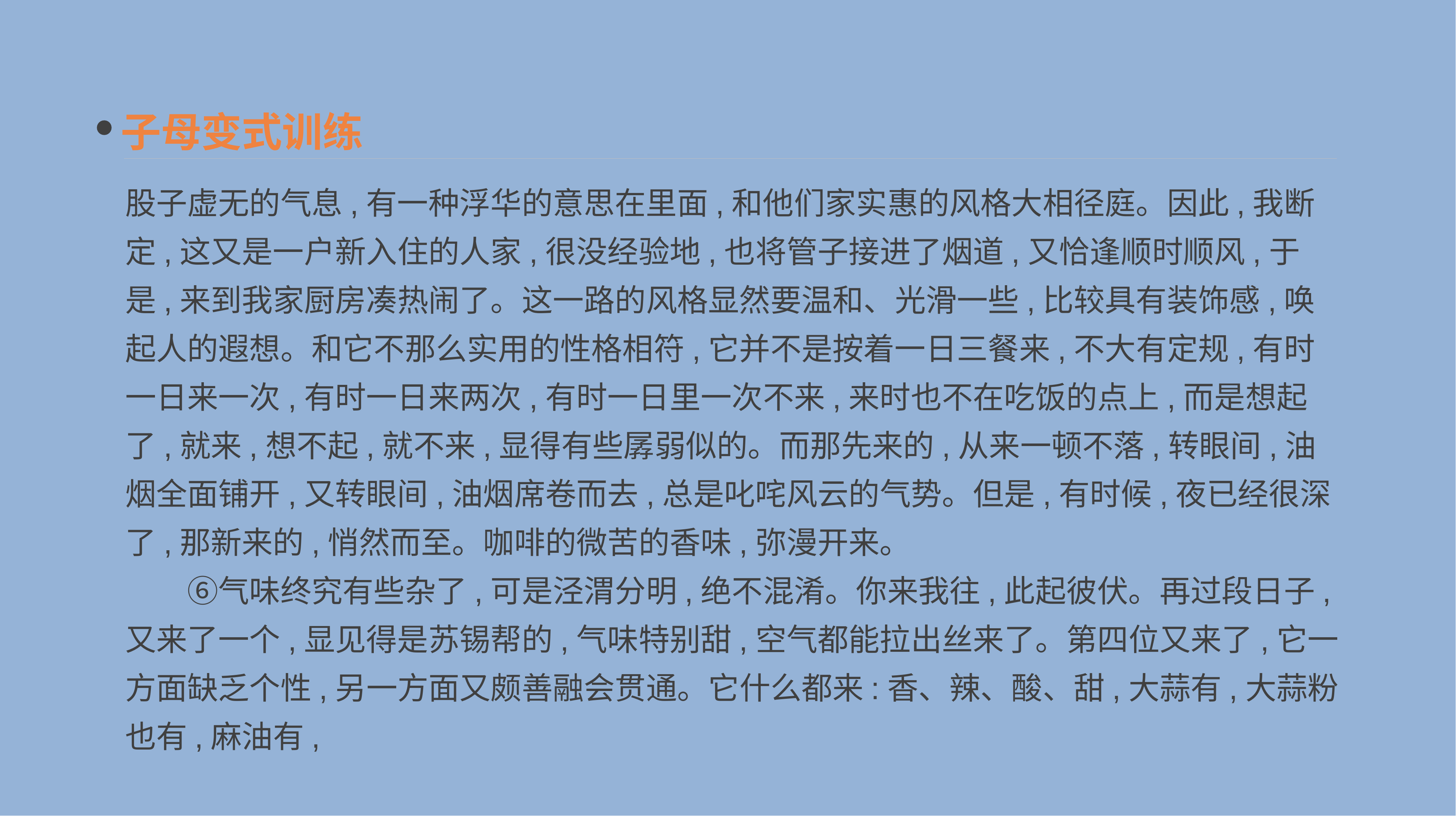

子母变式训练

股子虚无的气息,有一种浮华的意思在里面,和他们家实惠的风格大相径庭。因此,我断定,这又是一户新入住的人家,很没经验地,也将管子接进了烟道,又恰逢顺时顺风,于是,来到我家厨房凑热闹了。这一路的风格显然要温和、光滑一些,比较具有装饰感,唤起人的遐想。和它不那么实用的性格相符,它并不是按着一日三餐来,不大有定规,有时一日来一次,有时一日来两次,有时一日里一次不来,来时也不在吃饭的点上,而是想起了,就来,想不起,就不来,显得有些孱弱似的。而那先来的,从来一顿不落,转眼间,油烟全面铺开,又转眼间,油烟席卷而去,总是叱咤风云的气势。但是,有时候,夜已经很深了,那新来的,悄然而至。咖啡的微苦的香味,弥漫开来。
　　⑥气味终究有些杂了,可是泾渭分明,绝不混淆。你来我往,此起彼伏。再过段日子,又来了一个,显见得是苏锡帮的,气味特别甜,空气都能拉出丝来了。第四位又来了,它一方面缺乏个性,另一方面又颇善融会贯通。它什么都来:香、辣、酸、甜,大蒜有,大蒜粉也有,麻油有,